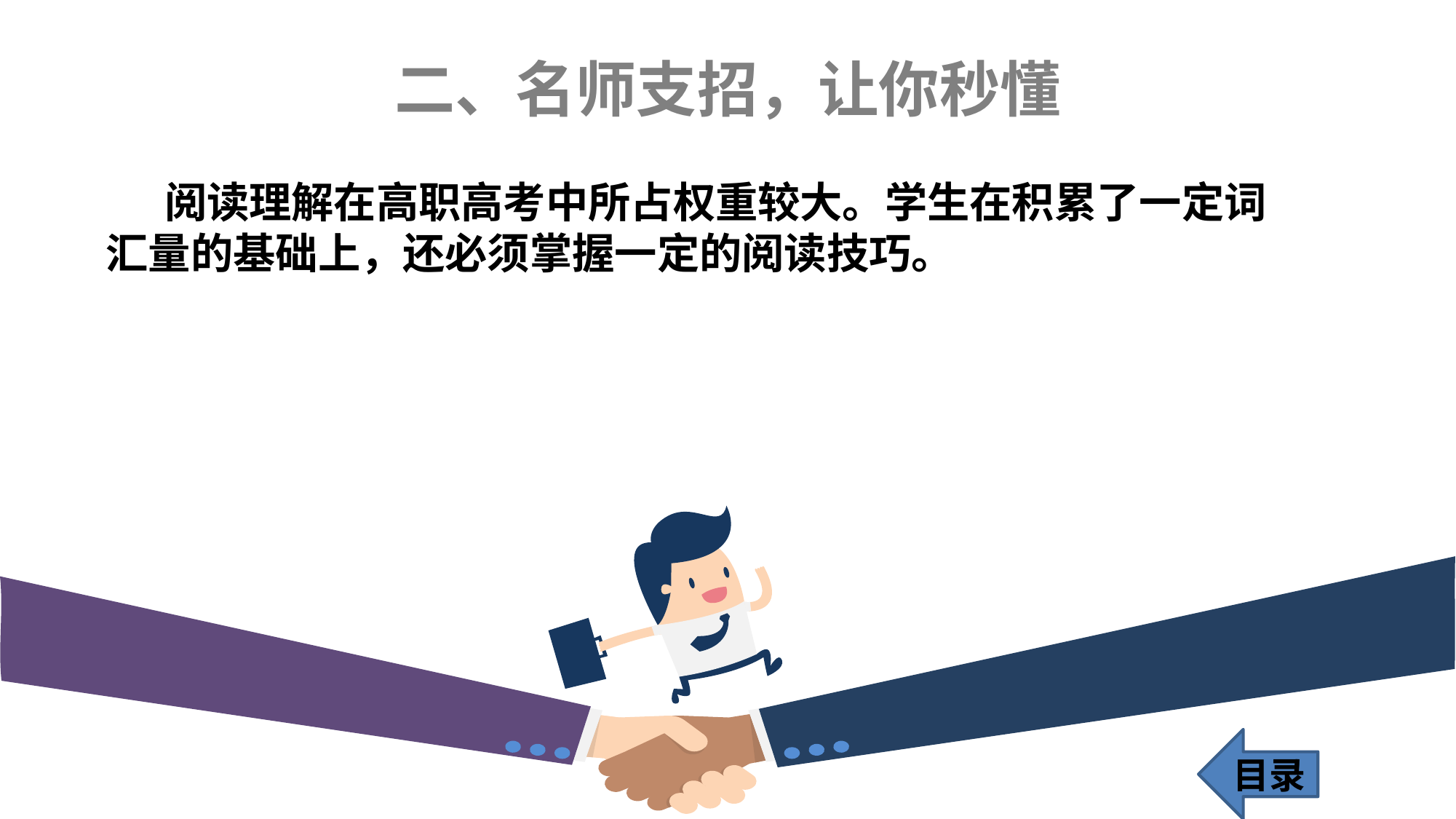

二、名师支招，让你秒懂
     阅读理解在高职高考中所占权重较大。学生在积累了一定词汇量的基础上，还必须掌握一定的阅读技巧。

目录